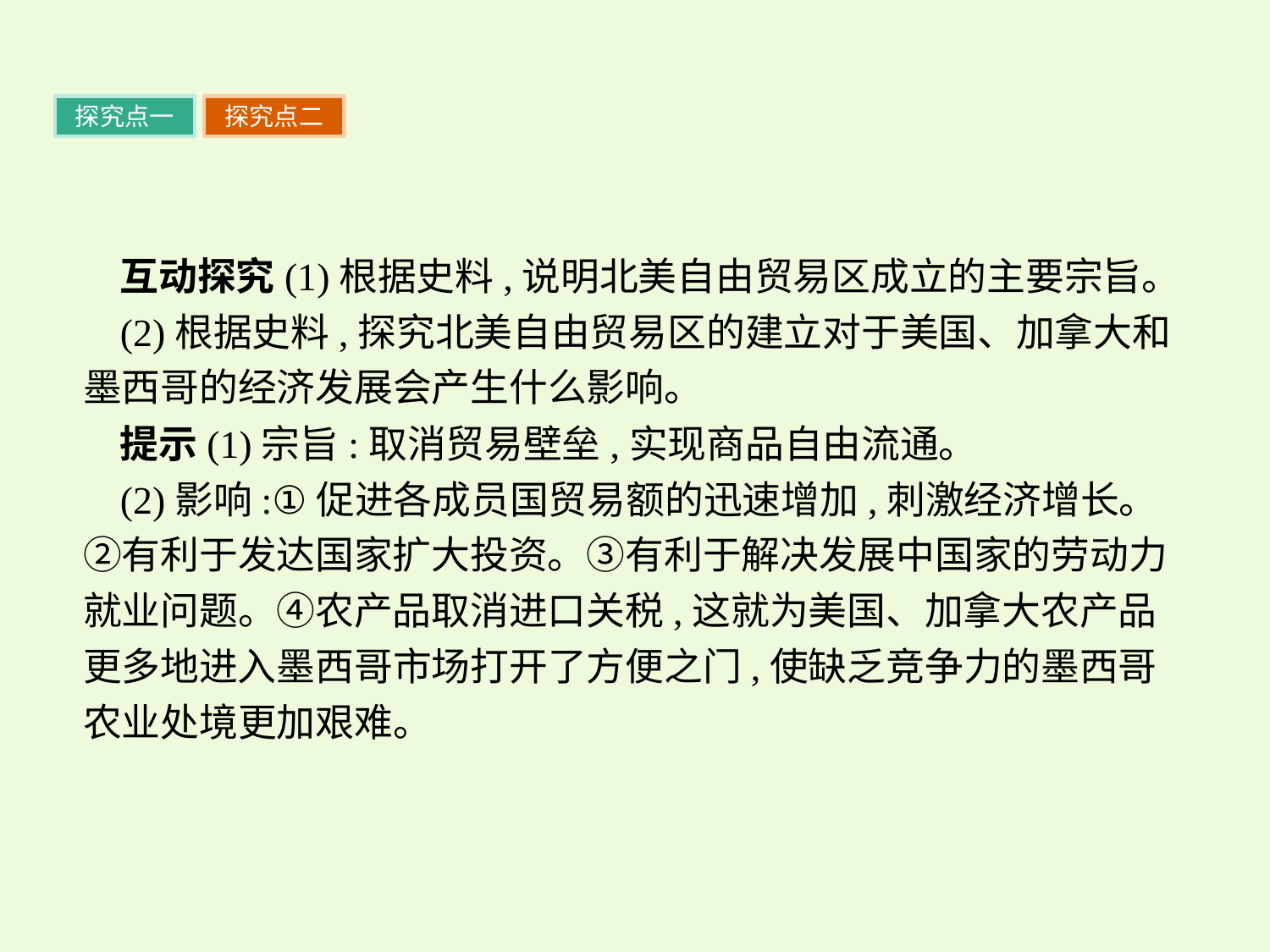

探究点一
探究点二
互动探究(1)根据史料,说明北美自由贸易区成立的主要宗旨。
(2)根据史料,探究北美自由贸易区的建立对于美国、加拿大和墨西哥的经济发展会产生什么影响。
提示(1)宗旨:取消贸易壁垒,实现商品自由流通。
(2)影响:①促进各成员国贸易额的迅速增加,刺激经济增长。②有利于发达国家扩大投资。③有利于解决发展中国家的劳动力就业问题。④农产品取消进口关税,这就为美国、加拿大农产品更多地进入墨西哥市场打开了方便之门,使缺乏竞争力的墨西哥农业处境更加艰难。